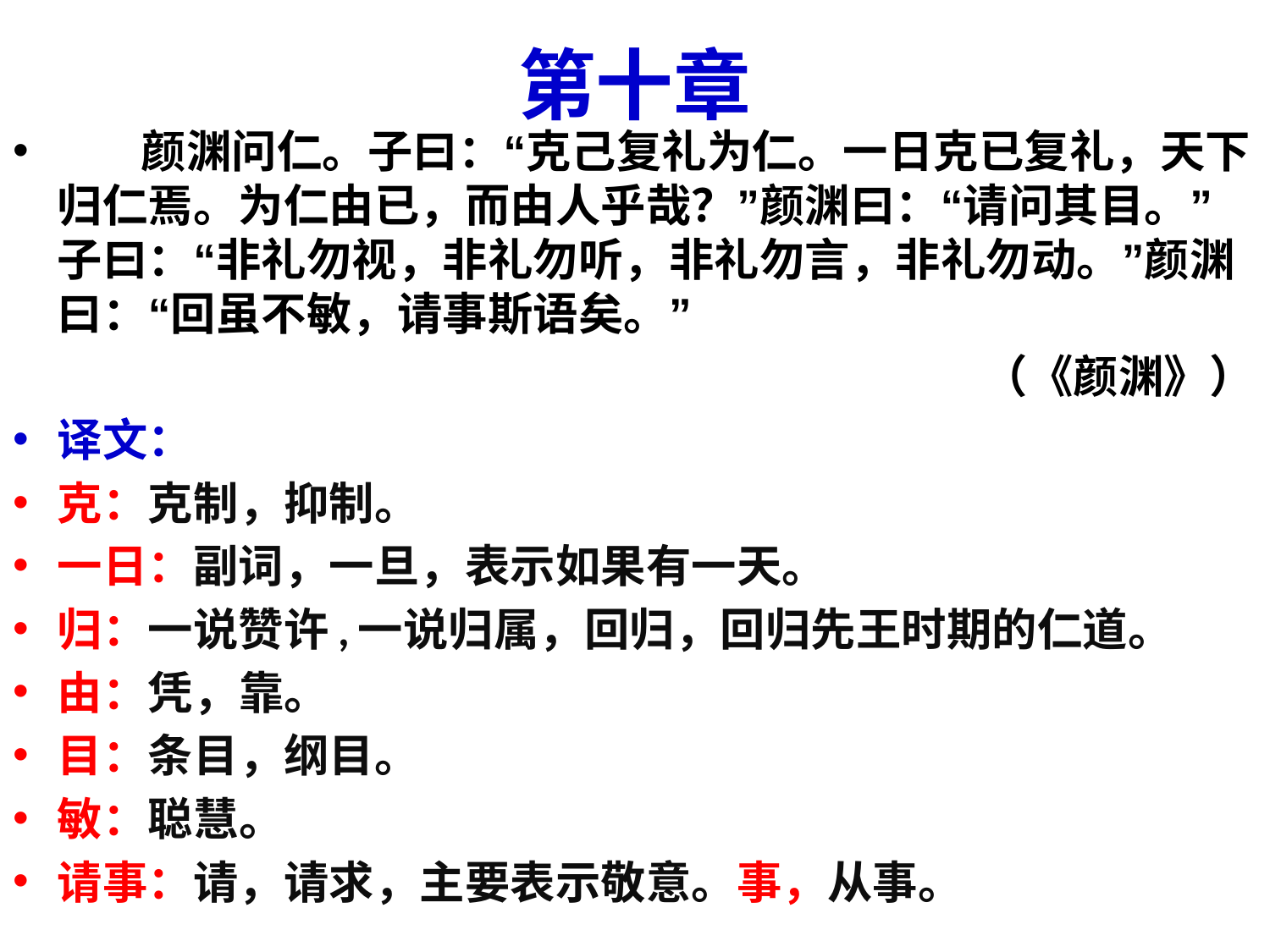

# 第十章
      颜渊问仁。子曰：“克己复礼为仁。一日克已复礼，天下归仁焉。为仁由已，而由人乎哉？”颜渊曰：“请问其目。”子曰：“非礼勿视，非礼勿听，非礼勿言，非礼勿动。”颜渊曰：“回虽不敏，请事斯语矣。”
                                                                             （《颜渊》）
译文：
克：克制，抑制。
一日：副词，一旦，表示如果有一天。
归：一说赞许,一说归属，回归，回归先王时期的仁道。
由：凭，靠。
目：条目，纲目。
敏：聪慧。
请事：请，请求，主要表示敬意。事，从事。